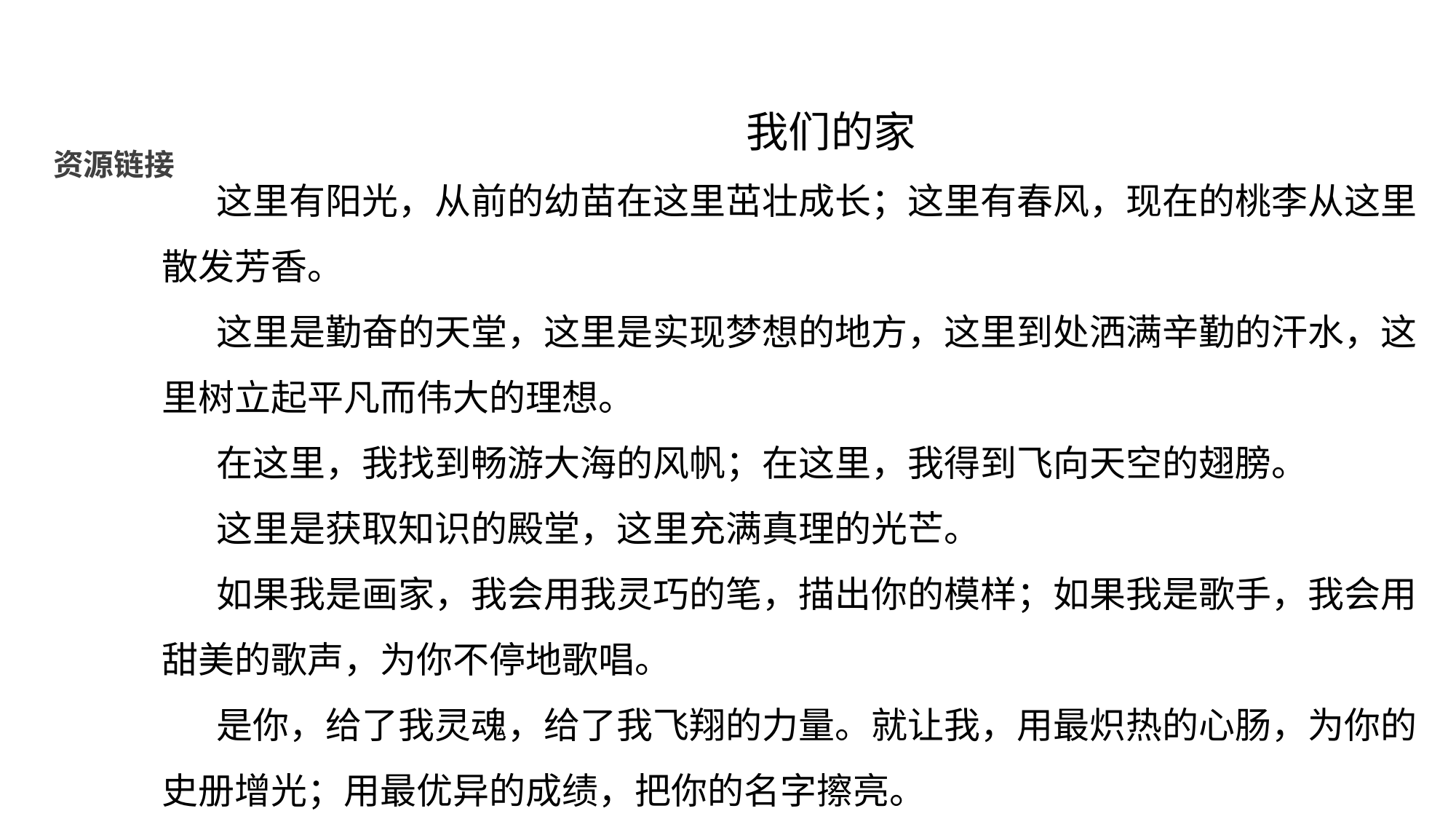

我们的家
这里有阳光，从前的幼苗在这里茁壮成长；这里有春风，现在的桃李从这里散发芳香。
这里是勤奋的天堂，这里是实现梦想的地方，这里到处洒满辛勤的汗水，这里树立起平凡而伟大的理想。
在这里，我找到畅游大海的风帆；在这里，我得到飞向天空的翅膀。
这里是获取知识的殿堂，这里充满真理的光芒。
如果我是画家，我会用我灵巧的笔，描出你的模样；如果我是歌手，我会用甜美的歌声，为你不停地歌唱。
是你，给了我灵魂，给了我飞翔的力量。就让我，用最炽热的心肠，为你的史册增光；用最优异的成绩，把你的名字擦亮。
资源链接